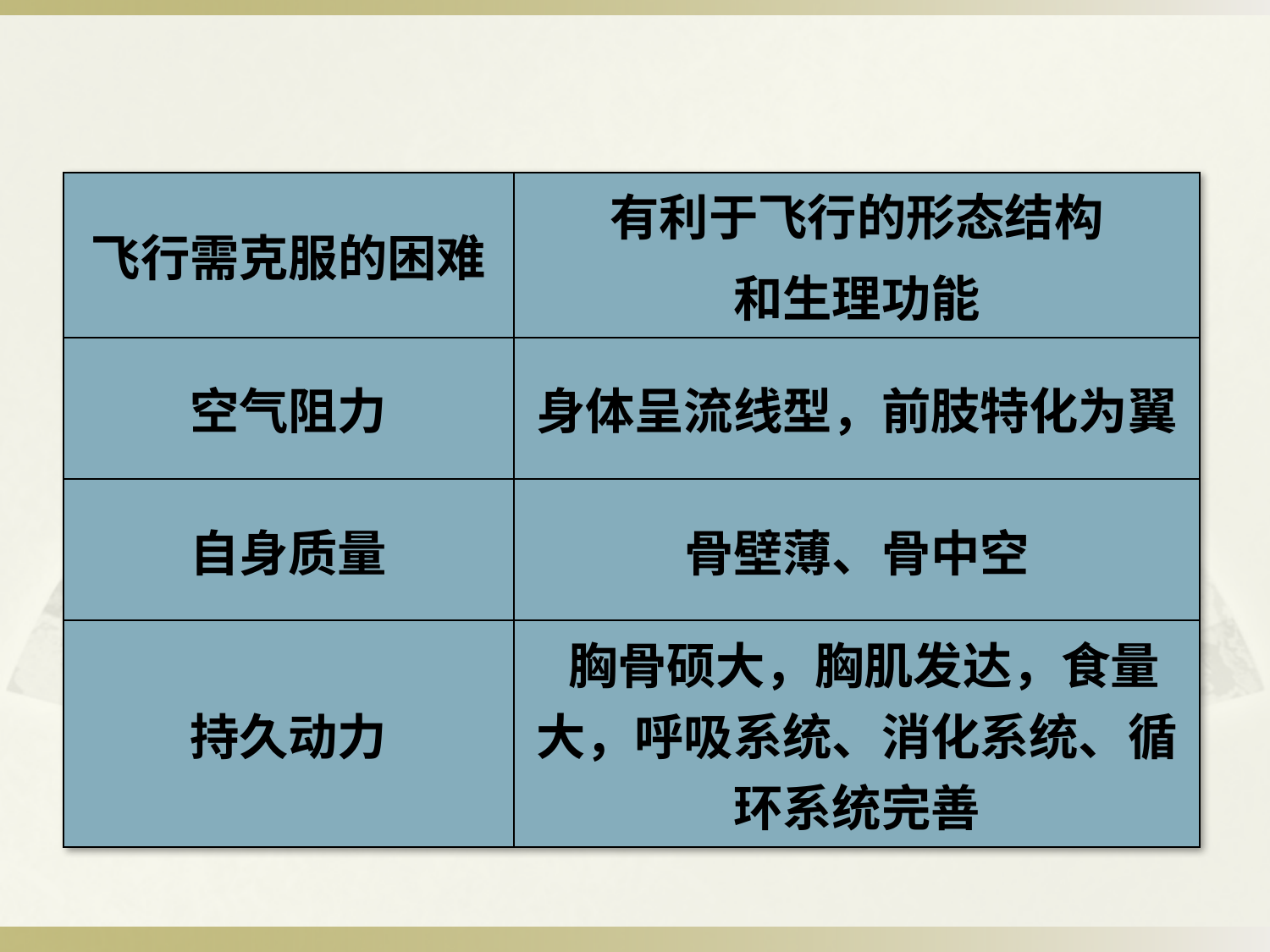

| 飞行需克服的困难 | 有利于飞行的形态结构 和生理功能 |
| --- | --- |
| 空气阻力 | 身体呈流线型，前肢特化为翼 |
| 自身质量 | 骨壁薄、骨中空 |
| 持久动力 | 胸骨硕大，胸肌发达，食量 大，呼吸系统、消化系统、循环系统完善 |